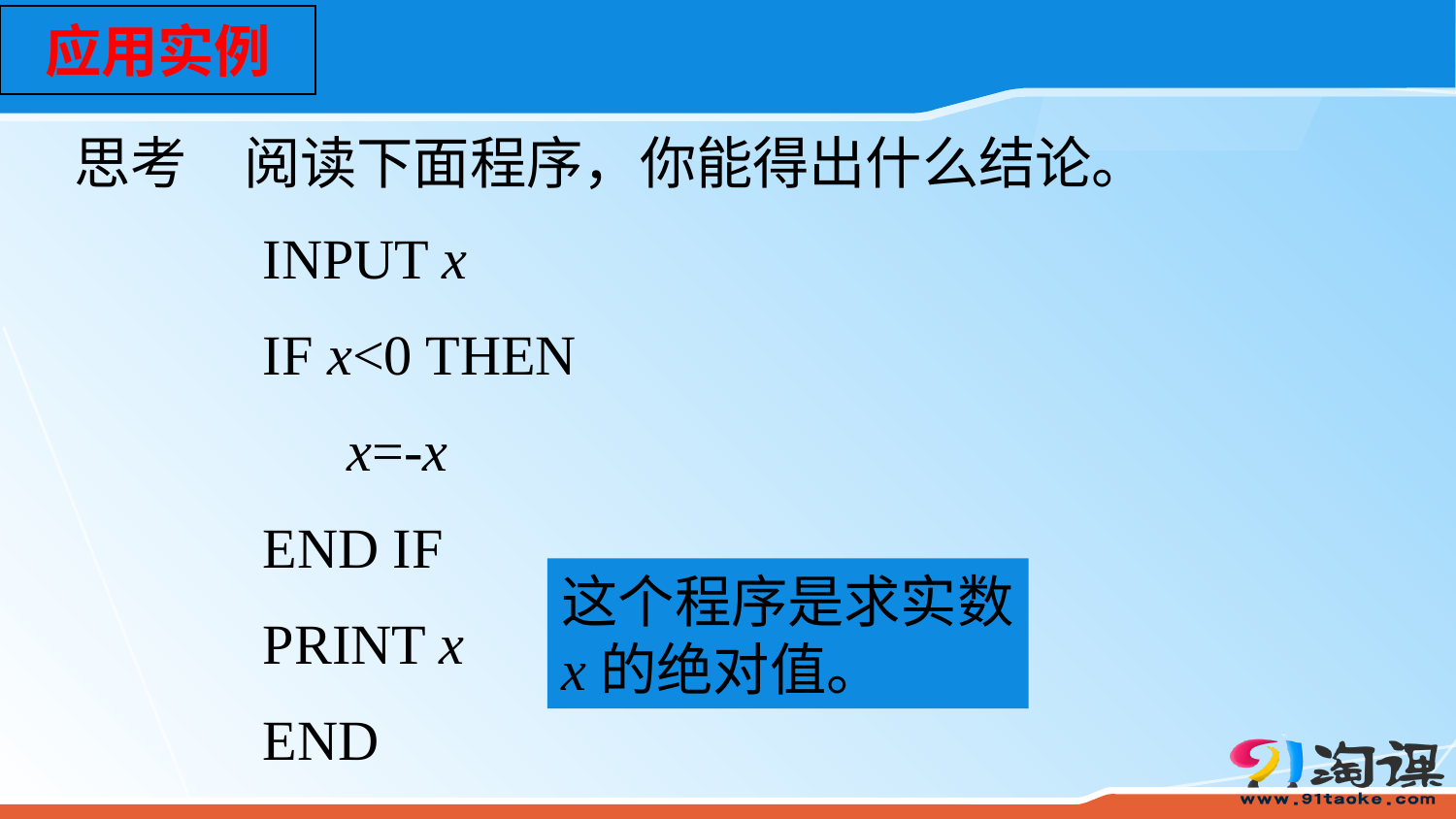

应用实例
思考　阅读下面程序，你能得出什么结论。
INPUT x
IF x<0 THEN
      x=-x
END IF
PRINT x
END
这个程序是求实数
x的绝对值。